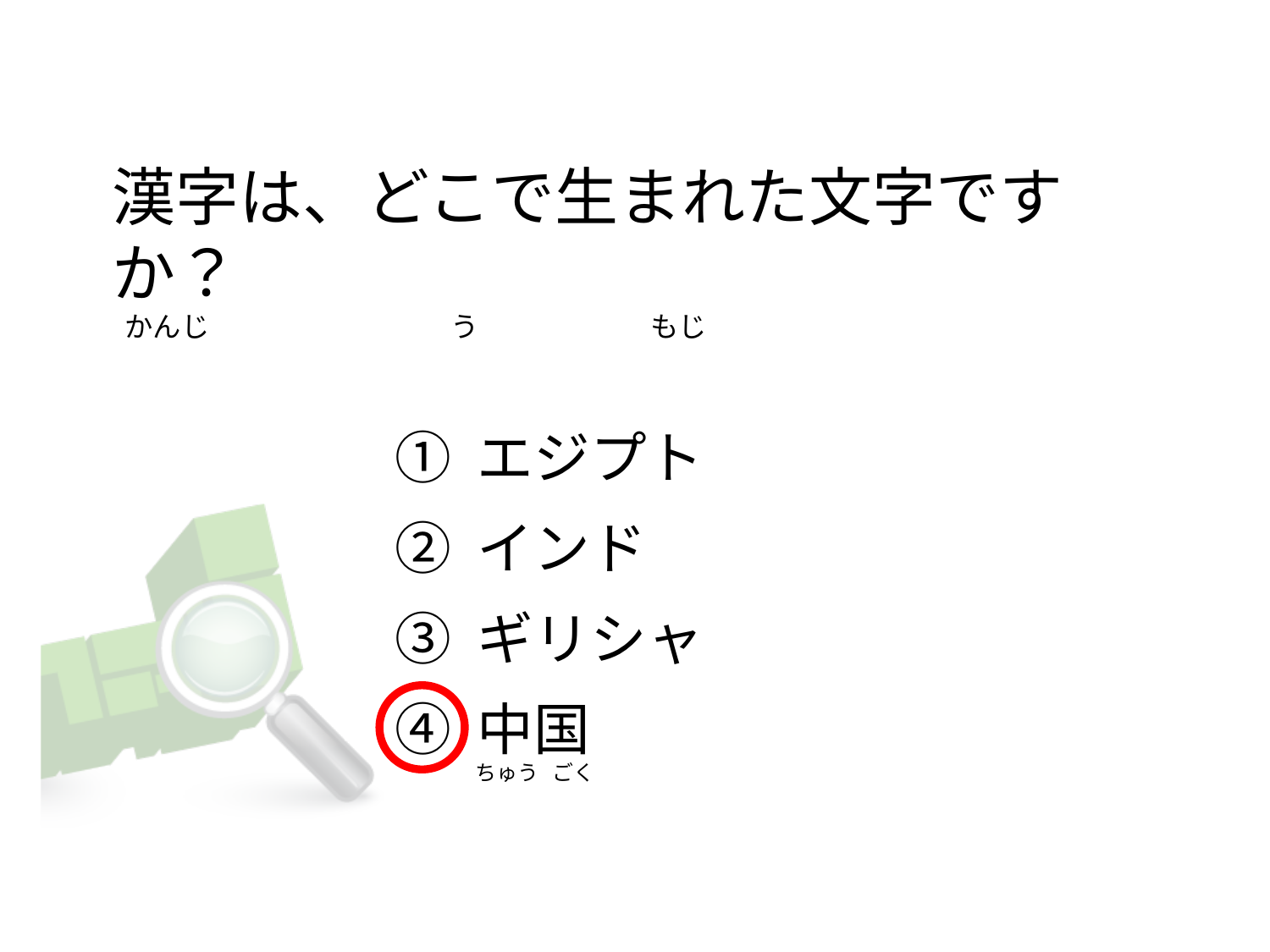

# 漢字は、どこで生まれた文字ですか？   かんじ                                      う                           もじ
① エジプト
② インド
③ ギリシャ
④ 中国

ちゅう   ごく